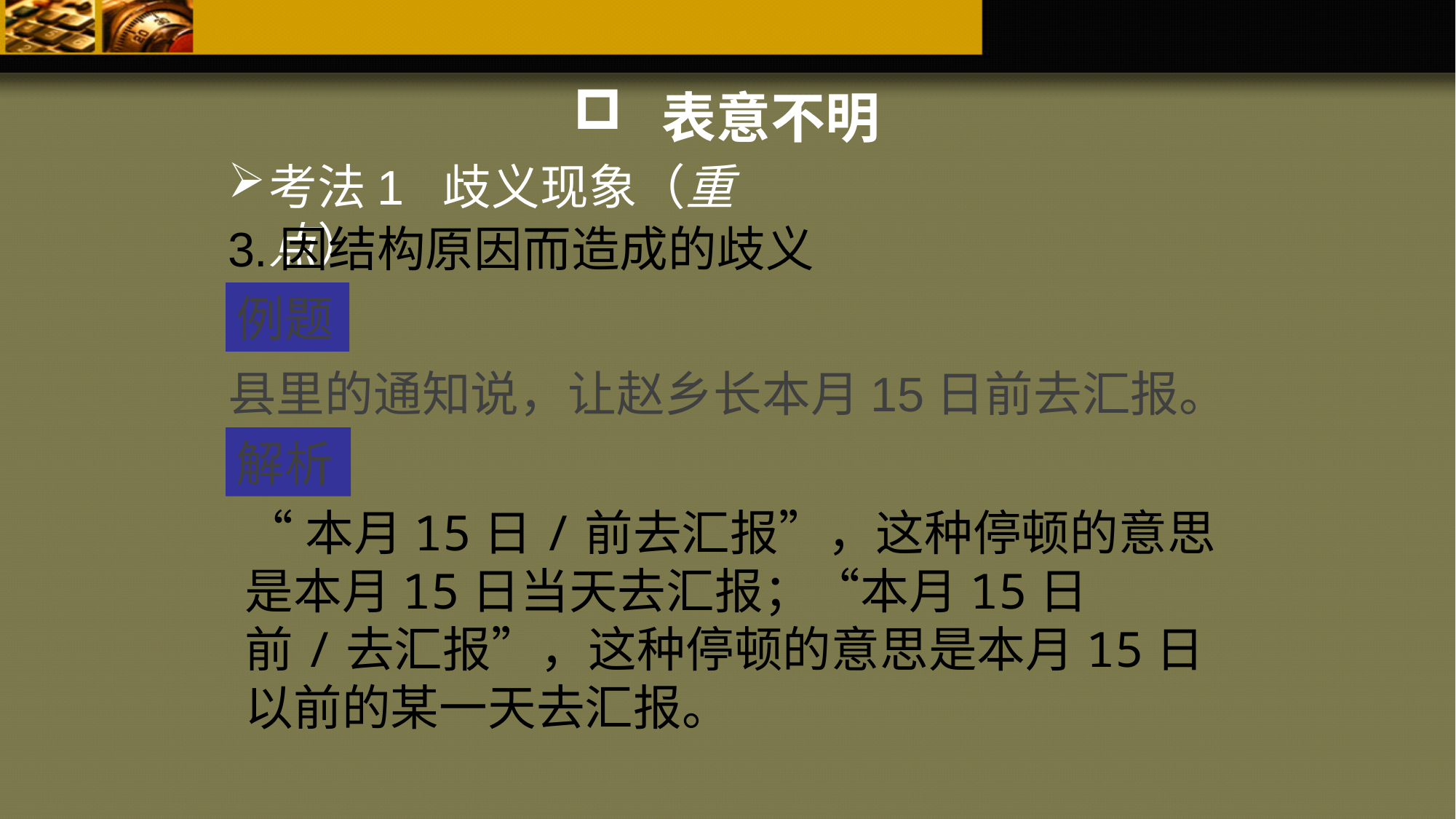

表意不明
考法1  歧义现象（重点）
3.因结构原因而造成的歧义
例题
县里的通知说，让赵乡长本月15日前去汇报。
解析
“本月15日/前去汇报”，这种停顿的意思是本月15日当天去汇报；“本月15日前/去汇报”，这种停顿的意思是本月15日以前的某一天去汇报。